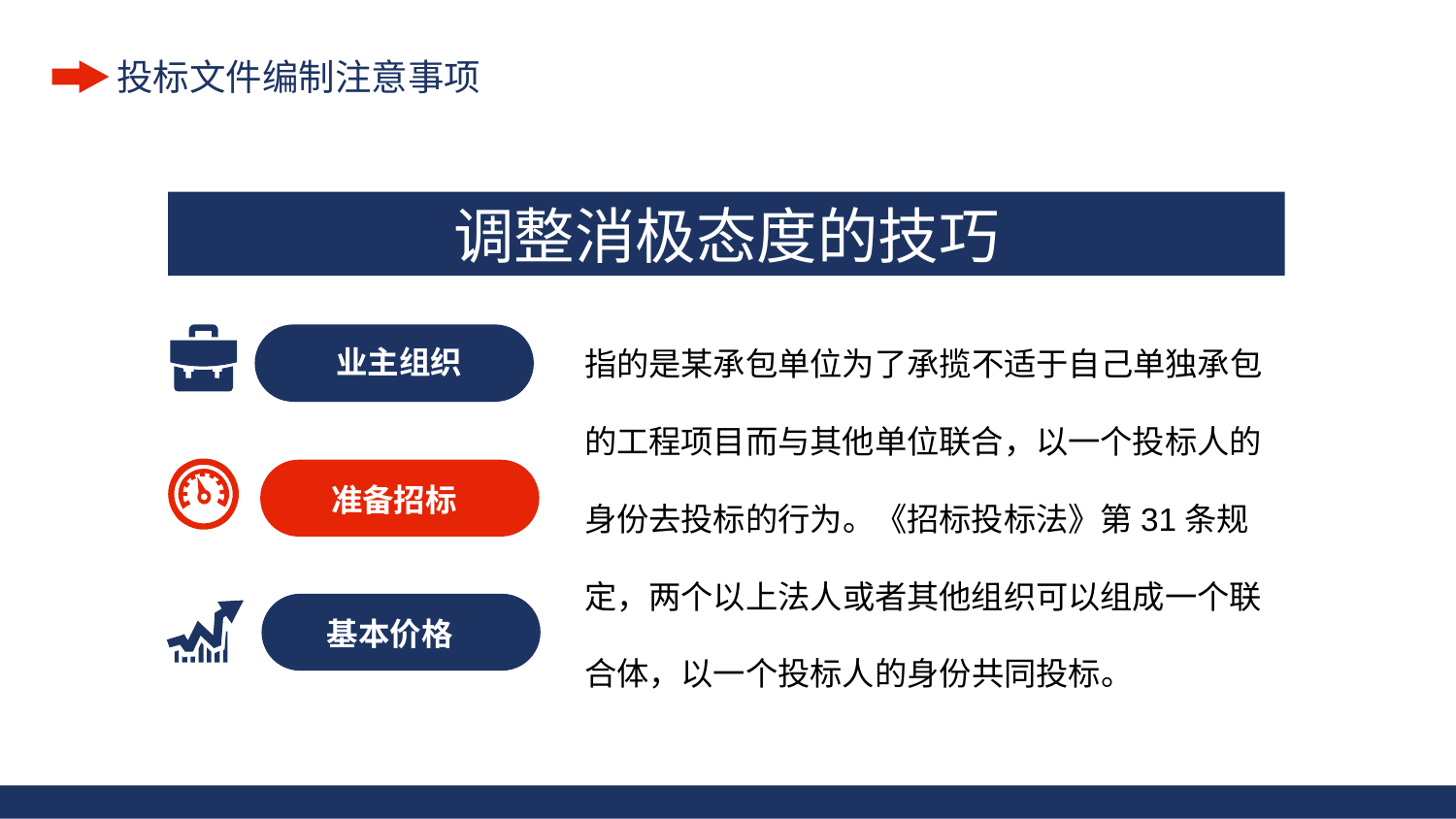

调整消极态度的技巧
指的是某承包单位为了承揽不适于自己单独承包的工程项目而与其他单位联合，以一个投标人的身份去投标的行为。《招标投标法》第31条规定，两个以上法人或者其他组织可以组成一个联合体，以一个投标人的身份共同投标。

业主组织

准备招标

基本价格